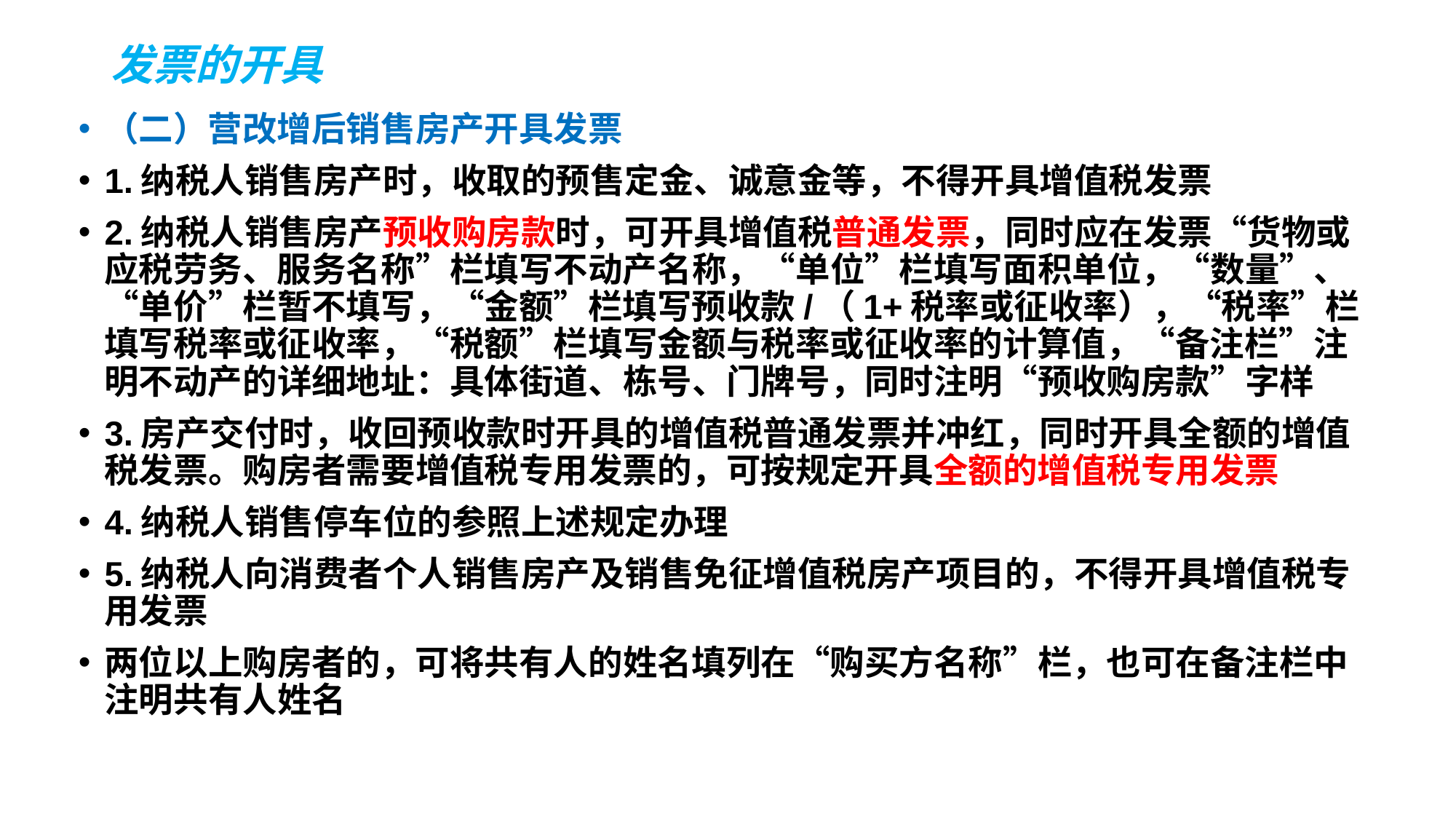

# 发票的开具
（二）营改增后销售房产开具发票
1.纳税人销售房产时，收取的预售定金、诚意金等，不得开具增值税发票
2.纳税人销售房产预收购房款时，可开具增值税普通发票，同时应在发票“货物或应税劳务、服务名称”栏填写不动产名称，“单位”栏填写面积单位，“数量”、“单价”栏暂不填写，“金额”栏填写预收款/（1+税率或征收率），“税率”栏填写税率或征收率，“税额”栏填写金额与税率或征收率的计算值，“备注栏”注明不动产的详细地址：具体街道、栋号、门牌号，同时注明“预收购房款”字样
3.房产交付时，收回预收款时开具的增值税普通发票并冲红，同时开具全额的增值税发票。购房者需要增值税专用发票的，可按规定开具全额的增值税专用发票
4.纳税人销售停车位的参照上述规定办理
5.纳税人向消费者个人销售房产及销售免征增值税房产项目的，不得开具增值税专用发票
两位以上购房者的，可将共有人的姓名填列在“购买方名称”栏，也可在备注栏中注明共有人姓名